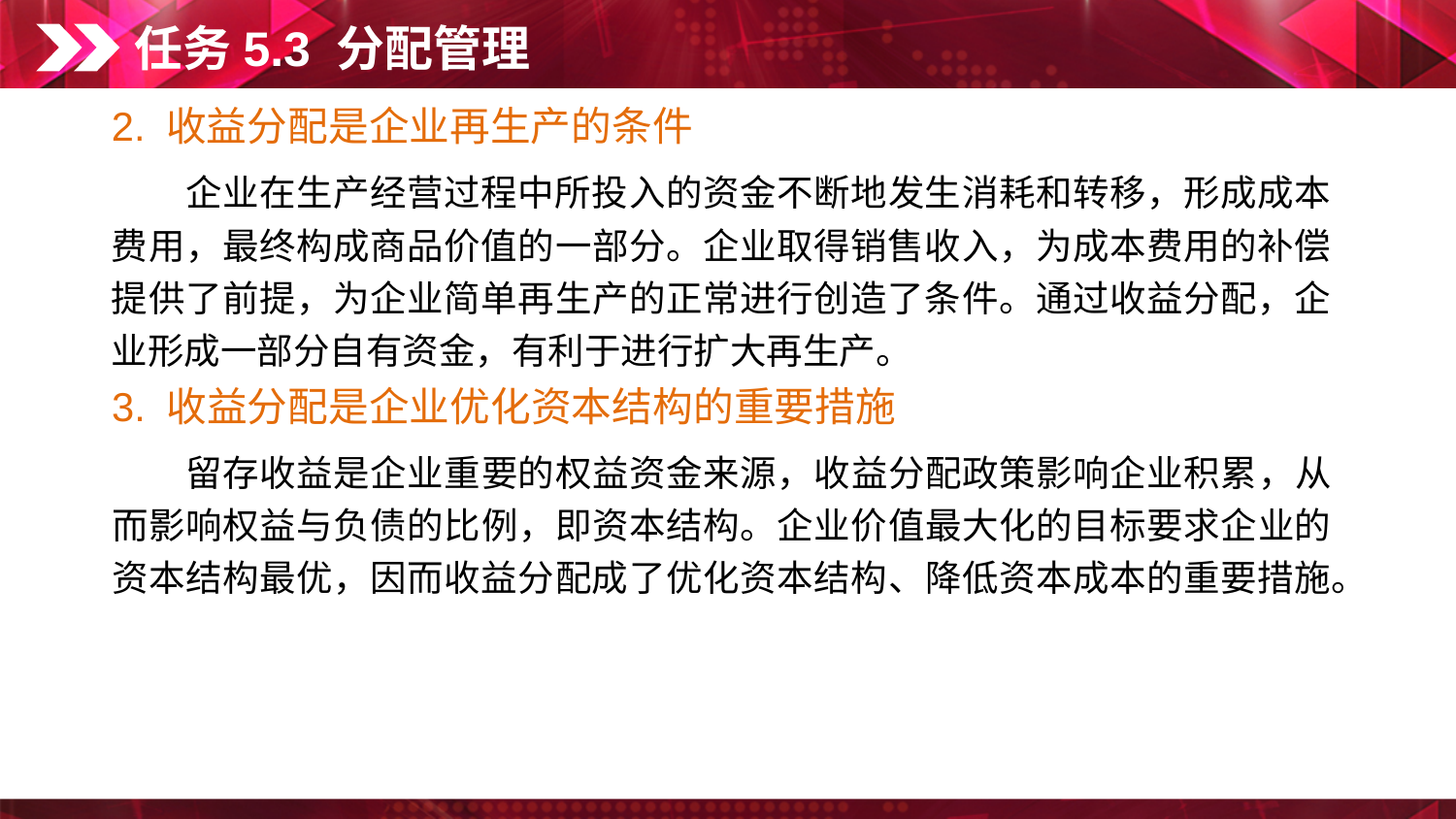

任务5.3 分配管理

2. 收益分配是企业再生产的条件
　　企业在生产经营过程中所投入的资金不断地发生消耗和转移，形成成本费用，最终构成商品价值的一部分。企业取得销售收入，为成本费用的补偿提供了前提，为企业简单再生产的正常进行创造了条件。通过收益分配，企业形成一部分自有资金，有利于进行扩大再生产。
3. 收益分配是企业优化资本结构的重要措施
　　留存收益是企业重要的权益资金来源，收益分配政策影响企业积累，从而影响权益与负债的比例，即资本结构。企业价值最大化的目标要求企业的资本结构最优，因而收益分配成了优化资本结构、降低资本成本的重要措施。